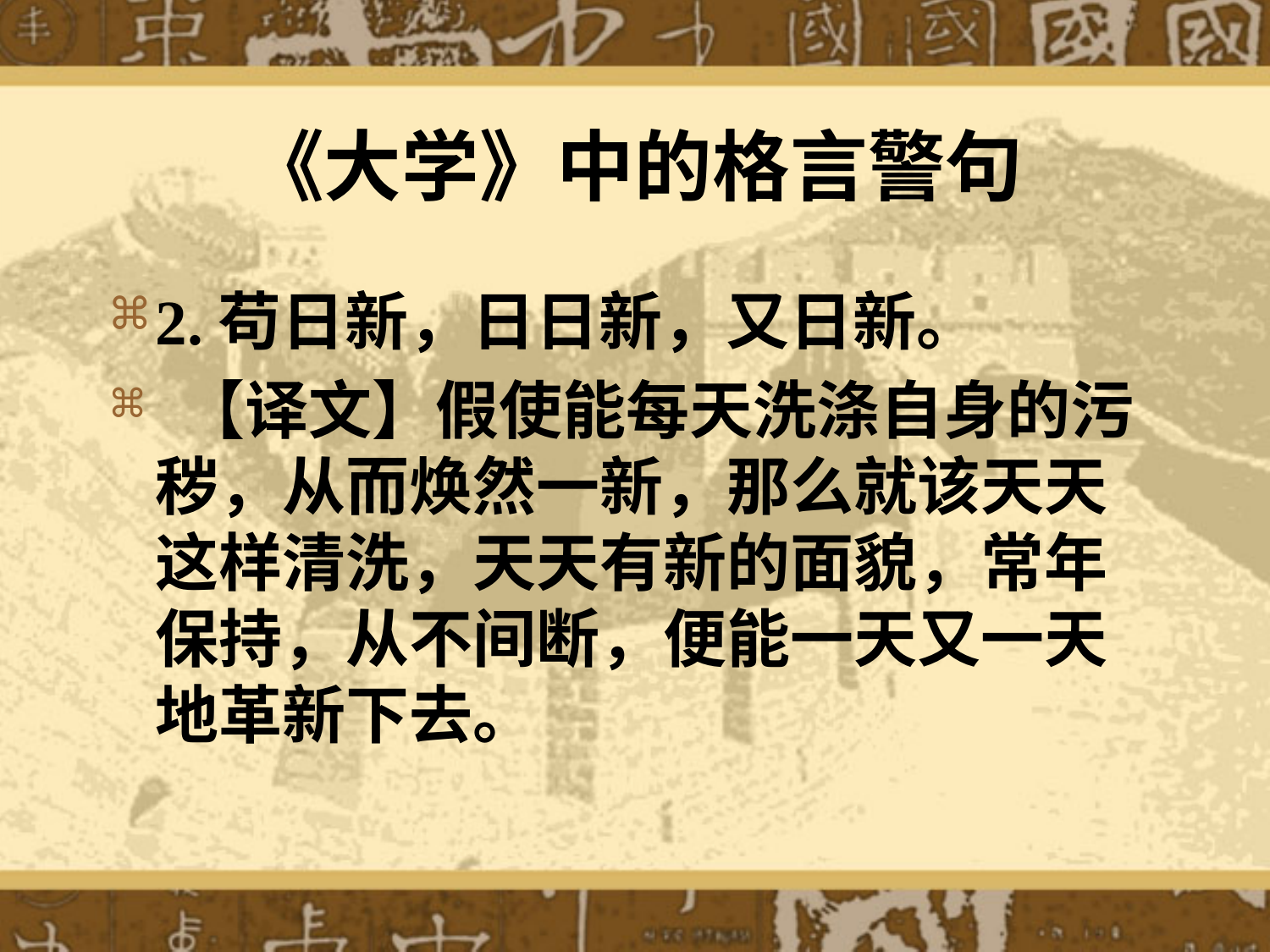

# 《大学》中的格言警句
2.苟日新，日日新，又日新。
 【译文】假使能每天洗涤自身的污秽，从而焕然一新，那么就该天天这样清洗，天天有新的面貌，常年保持，从不间断，便能一天又一天地革新下去。